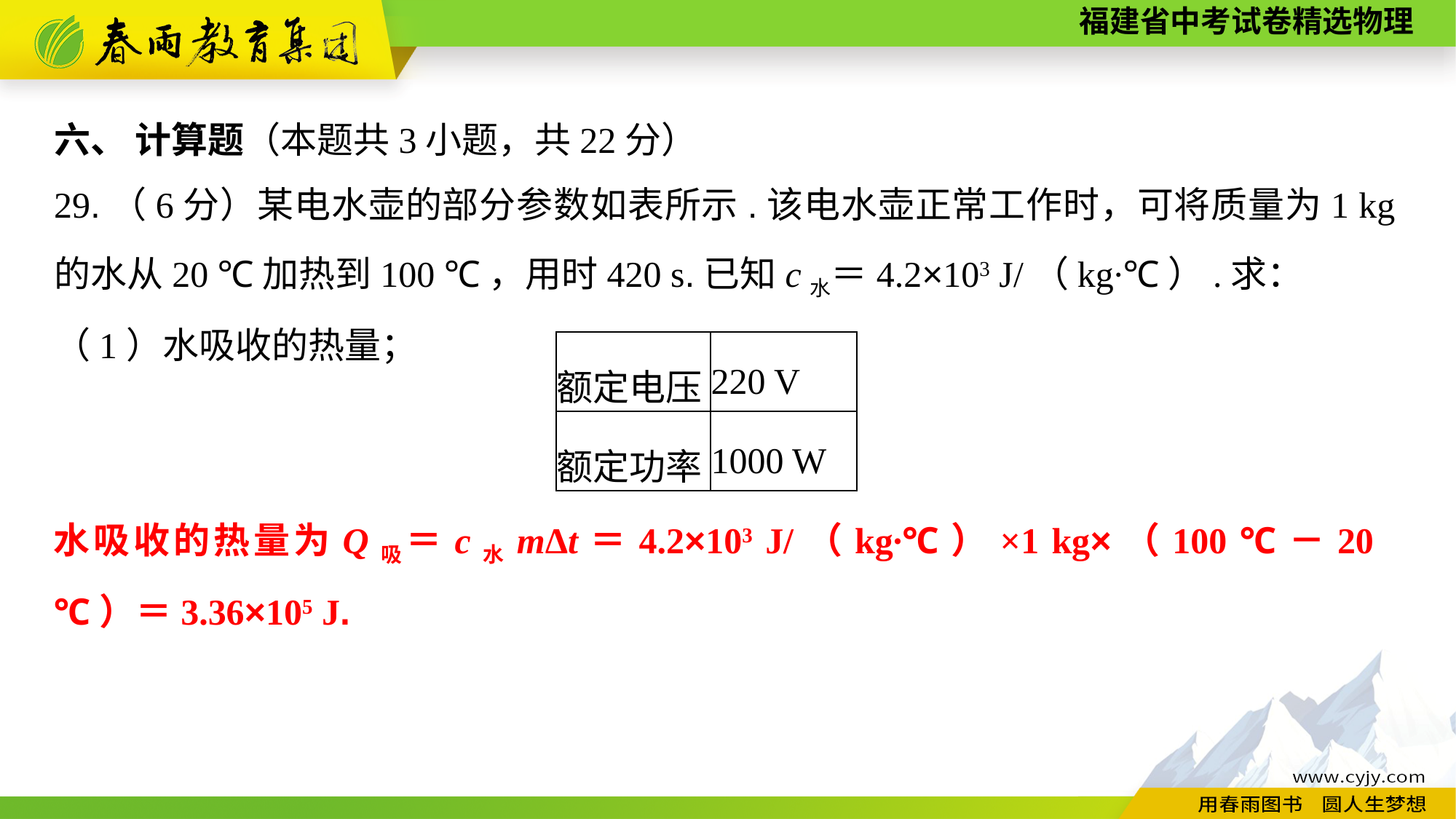

六、 计算题（本题共3小题，共22分）
29.（6分）某电水壶的部分参数如表所示.该电水壶正常工作时，可将质量为1 kg的水从20 ℃加热到100 ℃，用时420 s.已知c水＝4.2×103 J/（kg∙℃）.求：
（1）水吸收的热量；
| 额定电压 | 220 V |
| --- | --- |
| 额定功率 | 1000 W |
水吸收的热量为Q吸＝c水mΔt＝4.2×103 J/（kg∙℃）×1 kg×（100 ℃－20 ℃）＝3.36×105 J.